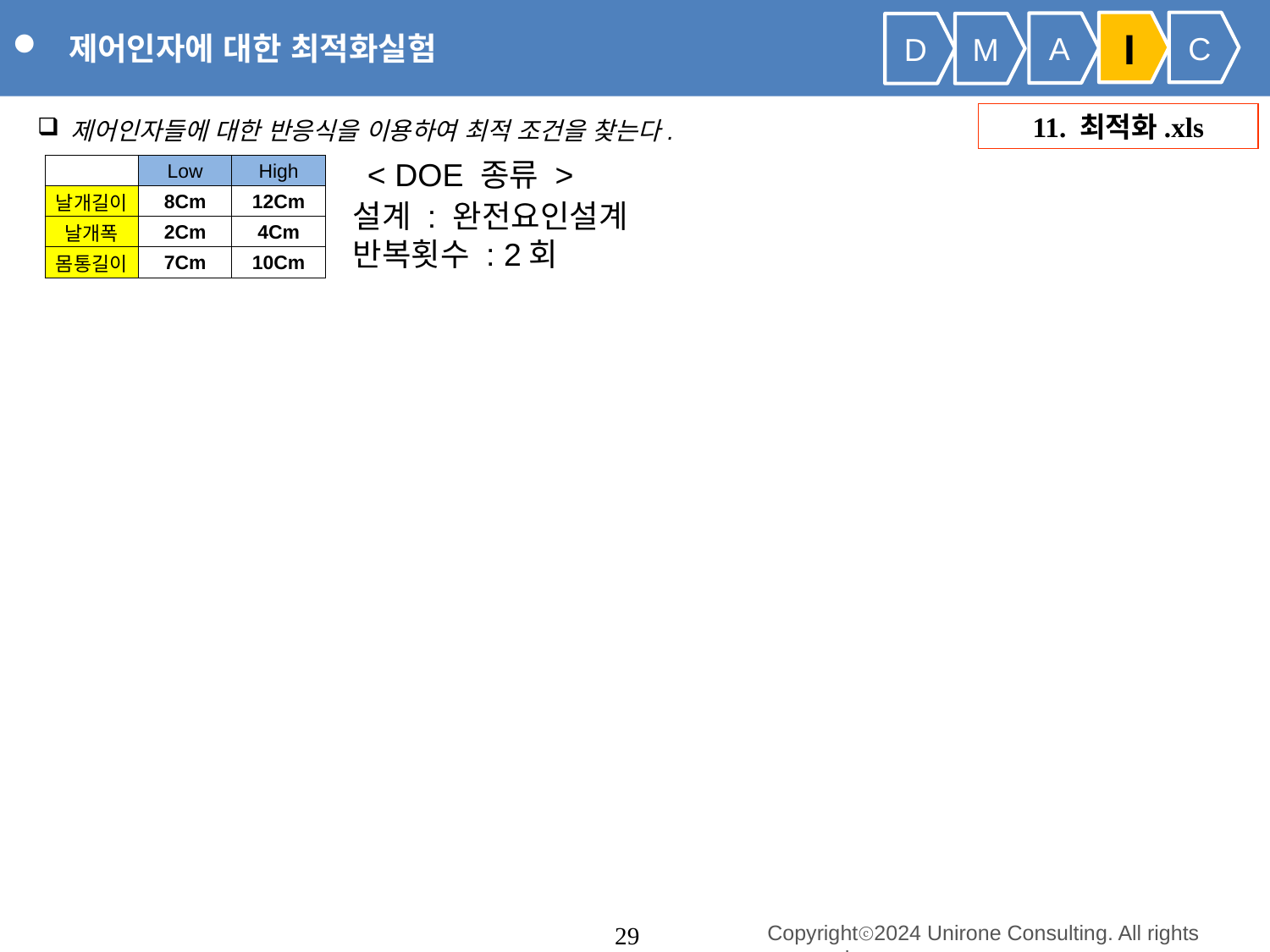

제어인자에 대한 최적화실험
I
C
A
D
M
 제어인자들에 대한 반응식을 이용하여 최적 조건을 찾는다.
11. 최적화.xls
< DOE 종류 >
|  | Low | High |
| --- | --- | --- |
| 날개길이 | 8Cm | 12Cm |
| 날개폭 | 2Cm | 4Cm |
| 몸통길이 | 7Cm | 10Cm |
설계 : 완전요인설계
반복횟수 : 2회